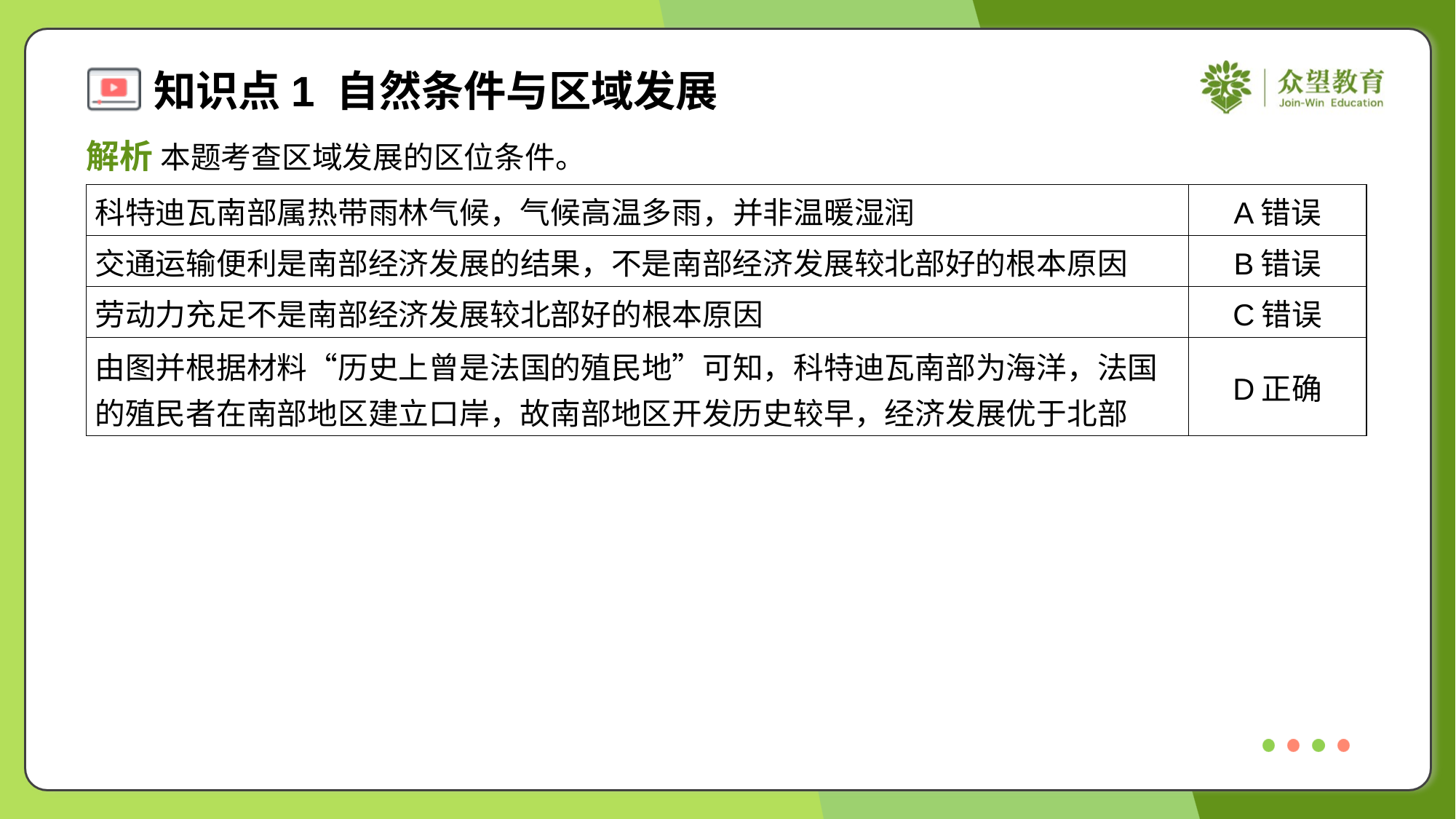

解析 本题考查区域发展的区位条件。
| 科特迪瓦南部属热带雨林气候，气候高温多雨，并非温暖湿润 | A错误 |
| --- | --- |
| 交通运输便利是南部经济发展的结果，不是南部经济发展较北部好的根本原因 | B错误 |
| 劳动力充足不是南部经济发展较北部好的根本原因 | C错误 |
| 由图并根据材料“历史上曾是法国的殖民地”可知，科特迪瓦南部为海洋，法国 的殖民者在南部地区建立口岸，故南部地区开发历史较早，经济发展优于北部 | D正确 |